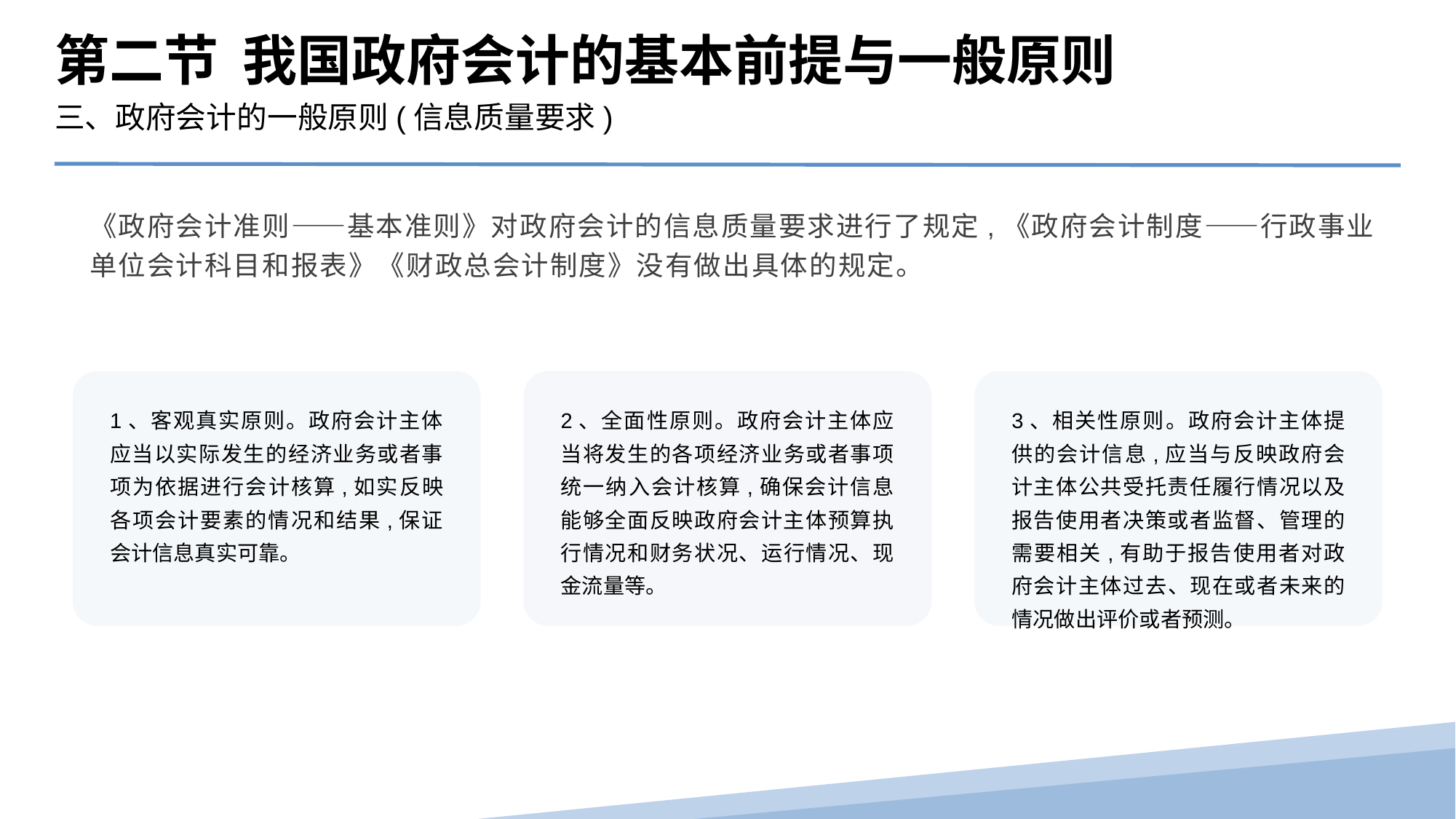

第二节  我国政府会计的基本前提与一般原则
三、政府会计的一般原则(信息质量要求)
《政府会计准则——基本准则》对政府会计的信息质量要求进行了规定,《政府会计制度——行政事业单位会计科目和报表》《财政总会计制度》没有做出具体的规定。
1、客观真实原则。政府会计主体应当以实际发生的经济业务或者事项为依据进行会计核算,如实反映各项会计要素的情况和结果,保证会计信息真实可靠。
2、全面性原则。政府会计主体应当将发生的各项经济业务或者事项统一纳入会计核算,确保会计信息能够全面反映政府会计主体预算执行情况和财务状况、运行情况、现金流量等。
3、相关性原则。政府会计主体提供的会计信息,应当与反映政府会计主体公共受托责任履行情况以及报告使用者决策或者监督、管理的需要相关,有助于报告使用者对政府会计主体过去、现在或者未来的情况做出评价或者预测。